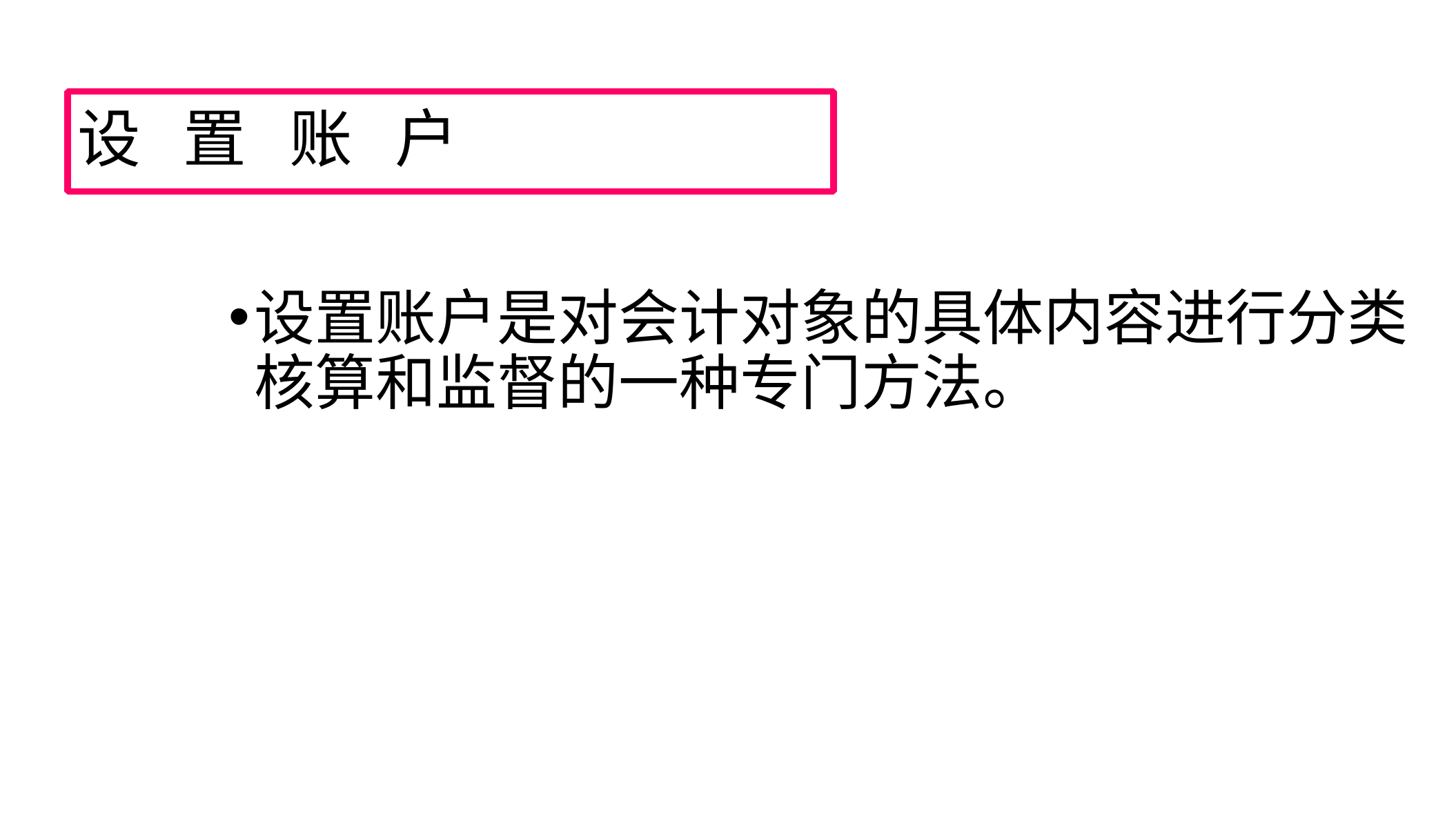

设   置   账   户
设置账户是对会计对象的具体内容进行分类核算和监督的一种专门方法。